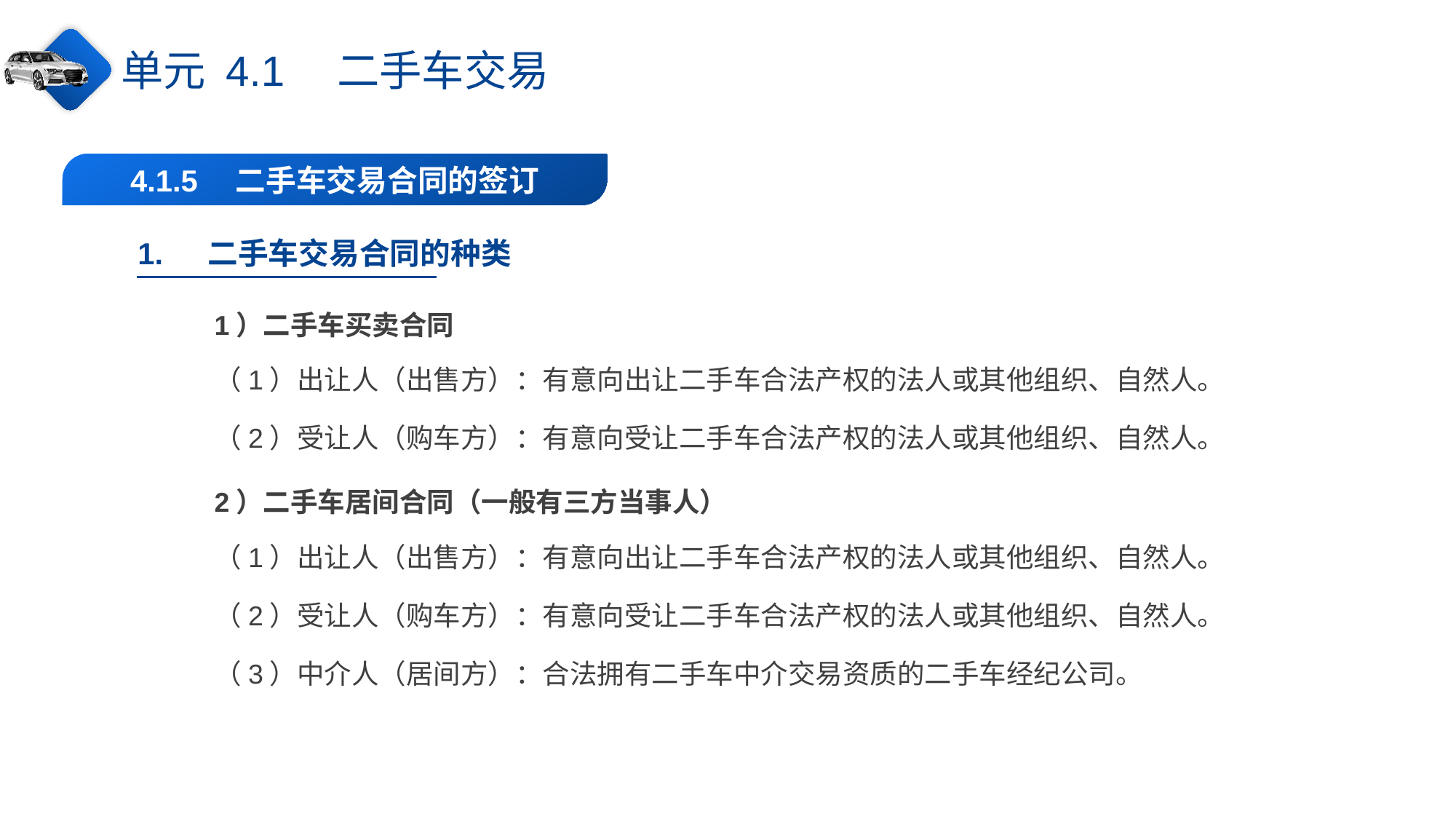

单元 4.1　二手车交易
4.1.5　二手车交易合同的签订
1.　 二手车交易合同的种类
1）二手车买卖合同
（1）出让人（出售方）：有意向出让二手车合法产权的法人或其他组织、自然人。
（2）受让人（购车方）：有意向受让二手车合法产权的法人或其他组织、自然人。
2）二手车居间合同（一般有三方当事人）
（1）出让人（出售方）：有意向出让二手车合法产权的法人或其他组织、自然人。
（2）受让人（购车方）：有意向受让二手车合法产权的法人或其他组织、自然人。
（3）中介人（居间方）：合法拥有二手车中介交易资质的二手车经纪公司。